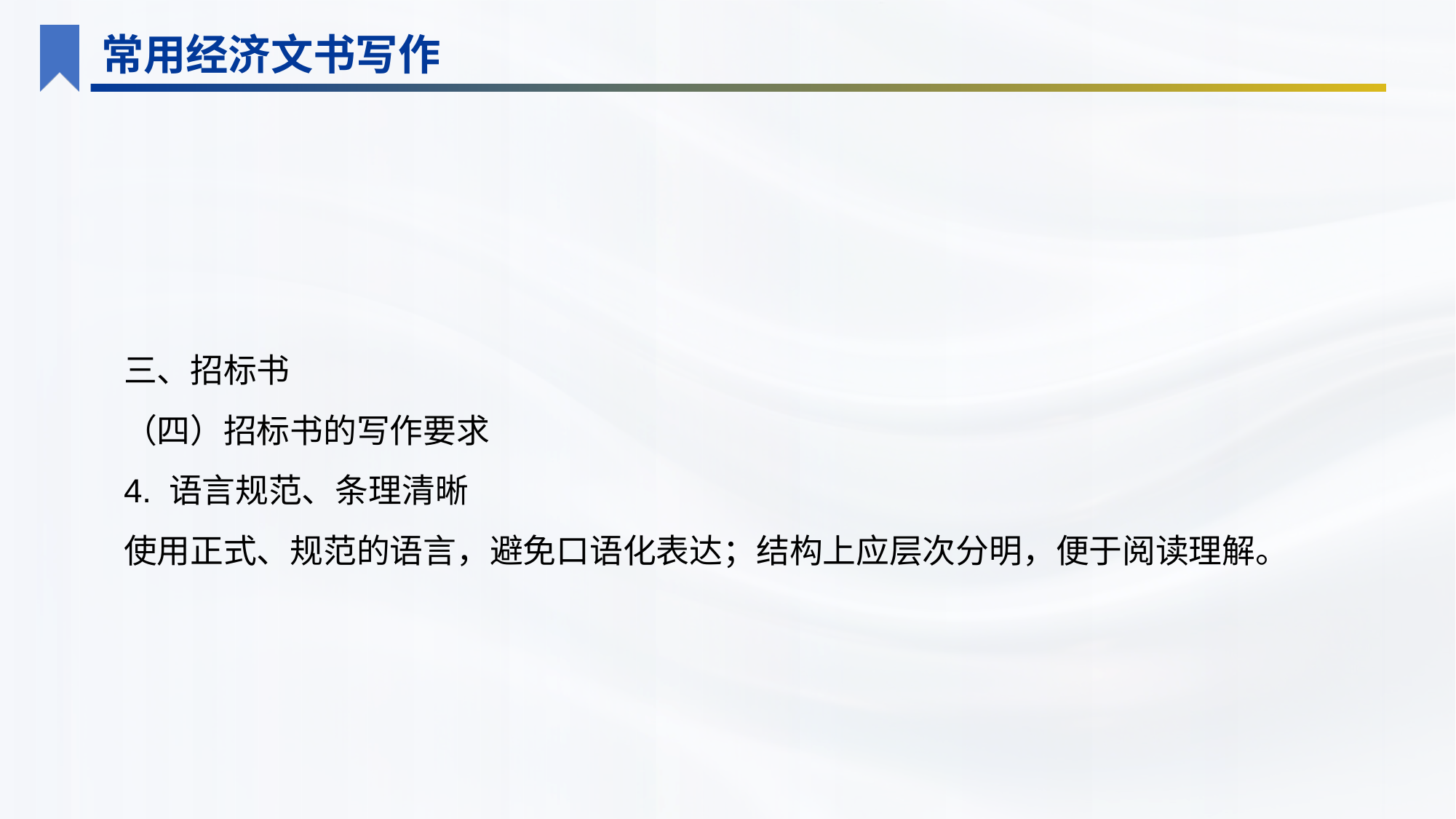

常用经济文书写作
三、招标书
（四）招标书的写作要求
4. 语言规范、条理清晰
使用正式、规范的语言，避免口语化表达；结构上应层次分明，便于阅读理解。